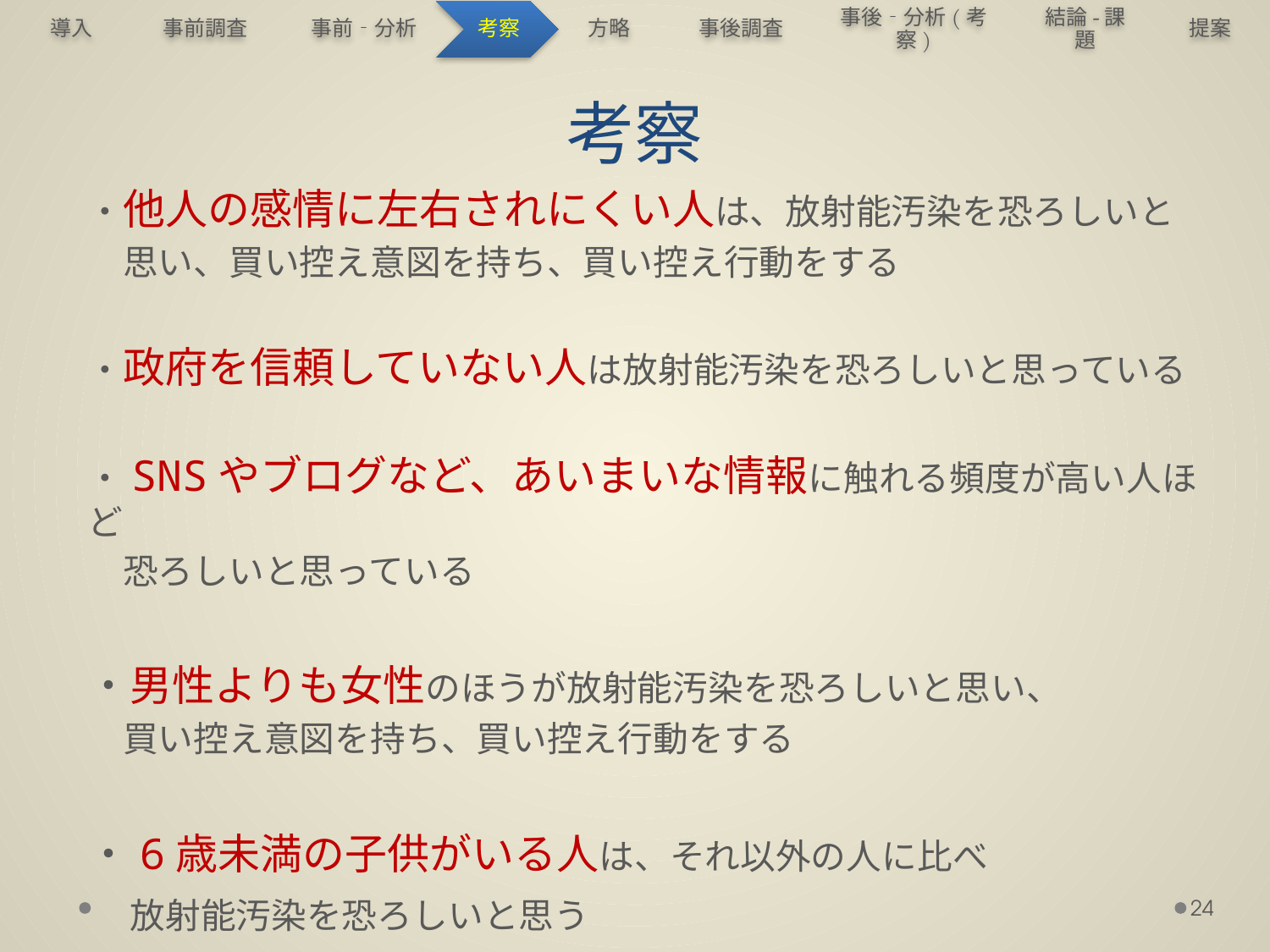

導入
事前調査
事前‐分析
考察
方略
事後調査
事後‐分析(考察)
結論-課題
提案
# 考察
・他人の感情に左右されにくい人は、放射能汚染を恐ろしいと
　思い、買い控え意図を持ち、買い控え行動をする

・政府を信頼していない人は放射能汚染を恐ろしいと思っている

・SNSやブログなど、あいまいな情報に触れる頻度が高い人ほど
　恐ろしいと思っている

・男性よりも女性のほうが放射能汚染を恐ろしいと思い、
　買い控え意図を持ち、買い控え行動をする

・6歳未満の子供がいる人は、それ以外の人に比べ
　放射能汚染を恐ろしいと思う
24